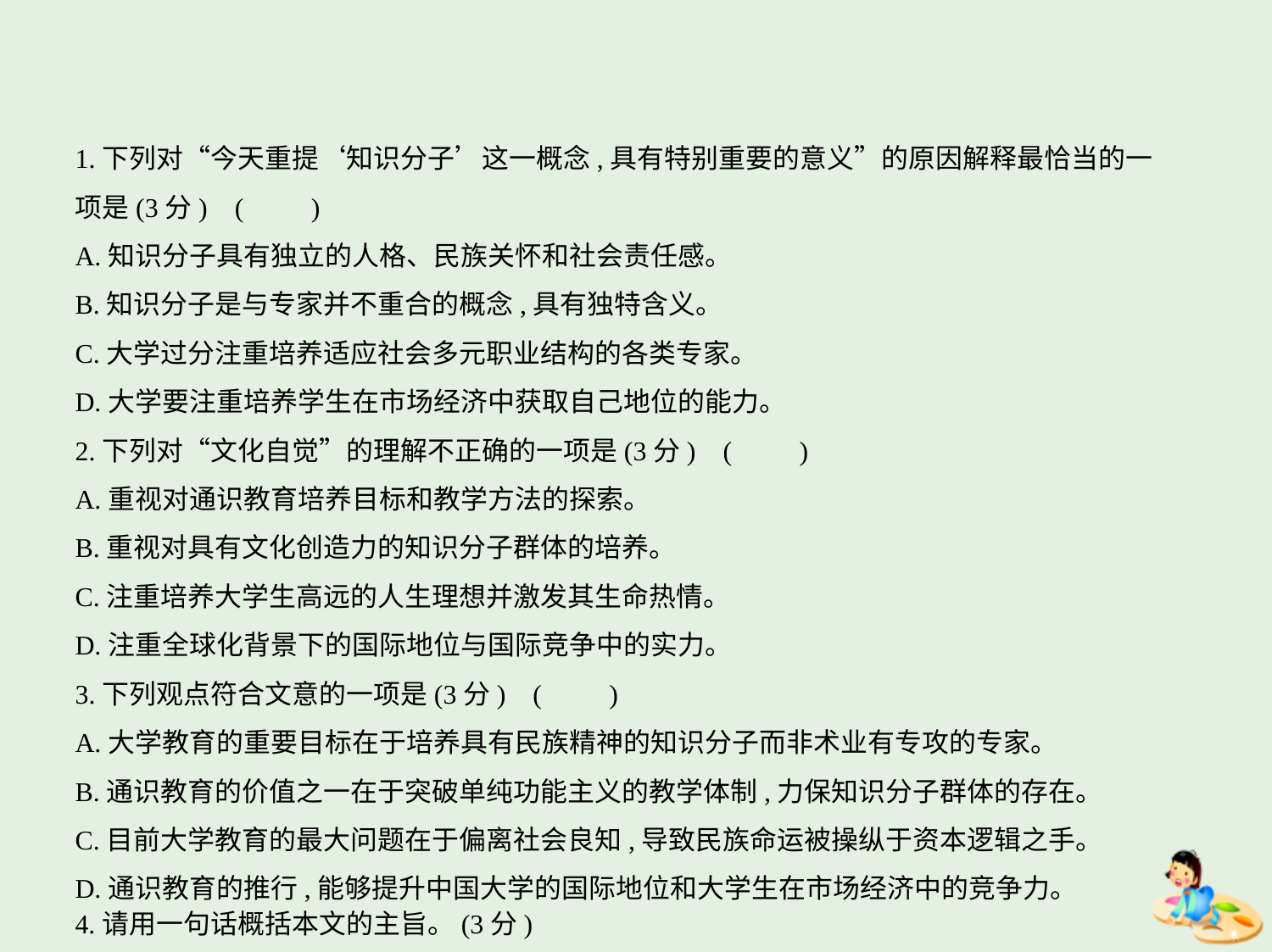

1.下列对“今天重提‘知识分子’这一概念,具有特别重要的意义”的原因解释最恰当的一
项是(3分) (　　)
A.知识分子具有独立的人格、民族关怀和社会责任感。
B.知识分子是与专家并不重合的概念,具有独特含义。
C.大学过分注重培养适应社会多元职业结构的各类专家。
D.大学要注重培养学生在市场经济中获取自己地位的能力。
2.下列对“文化自觉”的理解不正确的一项是(3分) (　　)
A.重视对通识教育培养目标和教学方法的探索。
B.重视对具有文化创造力的知识分子群体的培养。
C.注重培养大学生高远的人生理想并激发其生命热情。
D.注重全球化背景下的国际地位与国际竞争中的实力。
3.下列观点符合文意的一项是(3分) (　　)
A.大学教育的重要目标在于培养具有民族精神的知识分子而非术业有专攻的专家。
B.通识教育的价值之一在于突破单纯功能主义的教学体制,力保知识分子群体的存在。
C.目前大学教育的最大问题在于偏离社会良知,导致民族命运被操纵于资本逻辑之手。
D.通识教育的推行,能够提升中国大学的国际地位和大学生在市场经济中的竞争力。
4.请用一句话概括本文的主旨。(3分)